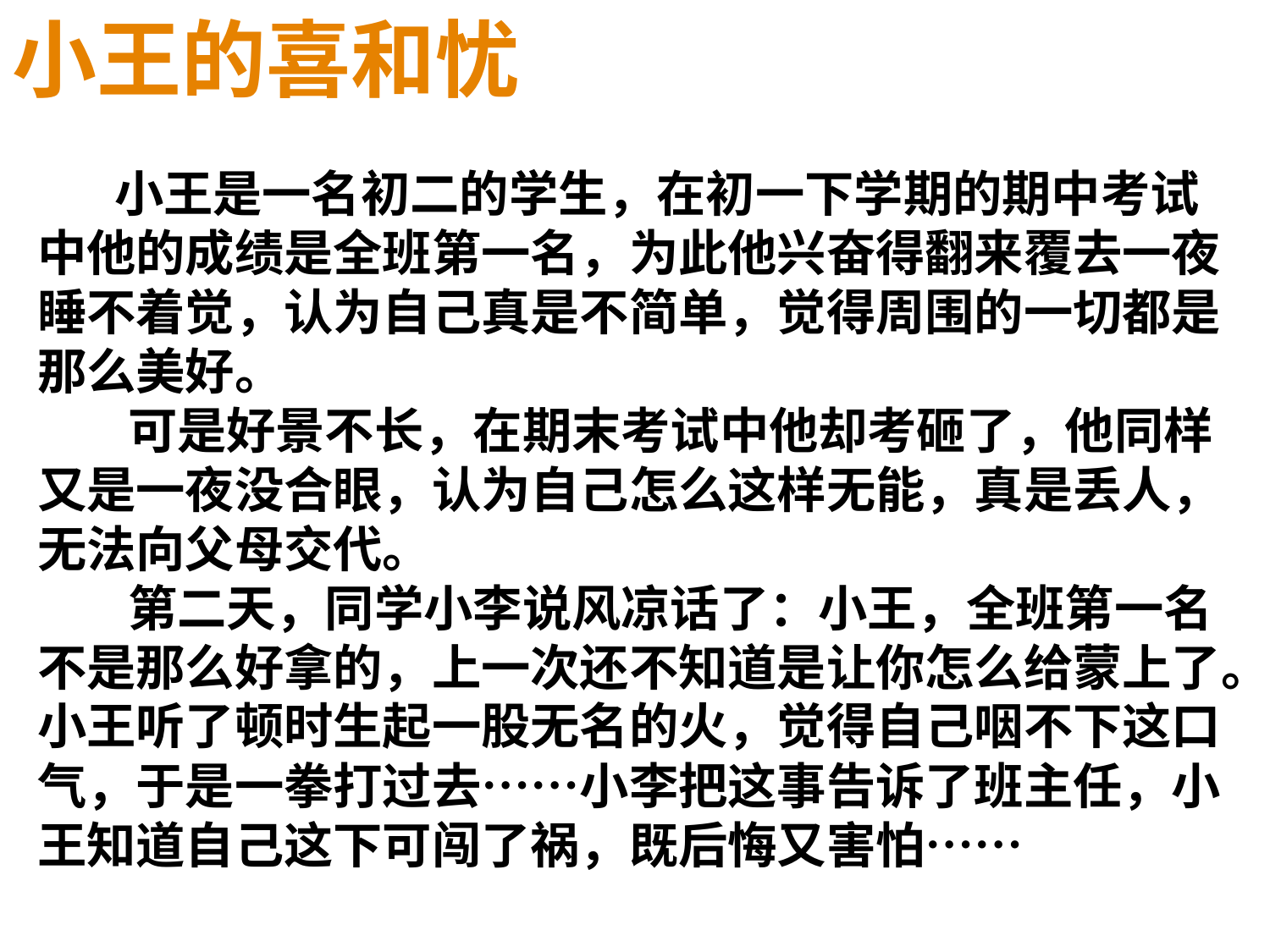

小王的喜和忧

       小王是一名初二的学生，在初一下学期的期中考试中他的成绩是全班第一名，为此他兴奋得翻来覆去一夜睡不着觉，认为自己真是不简单，觉得周围的一切都是那么美好。
       可是好景不长，在期末考试中他却考砸了，他同样又是一夜没合眼，认为自己怎么这样无能，真是丢人，无法向父母交代。
       第二天，同学小李说风凉话了：小王，全班第一名不是那么好拿的，上一次还不知道是让你怎么给蒙上了。小王听了顿时生起一股无名的火，觉得自己咽不下这口气，于是一拳打过去……小李把这事告诉了班主任，小王知道自己这下可闯了祸，既后悔又害怕……